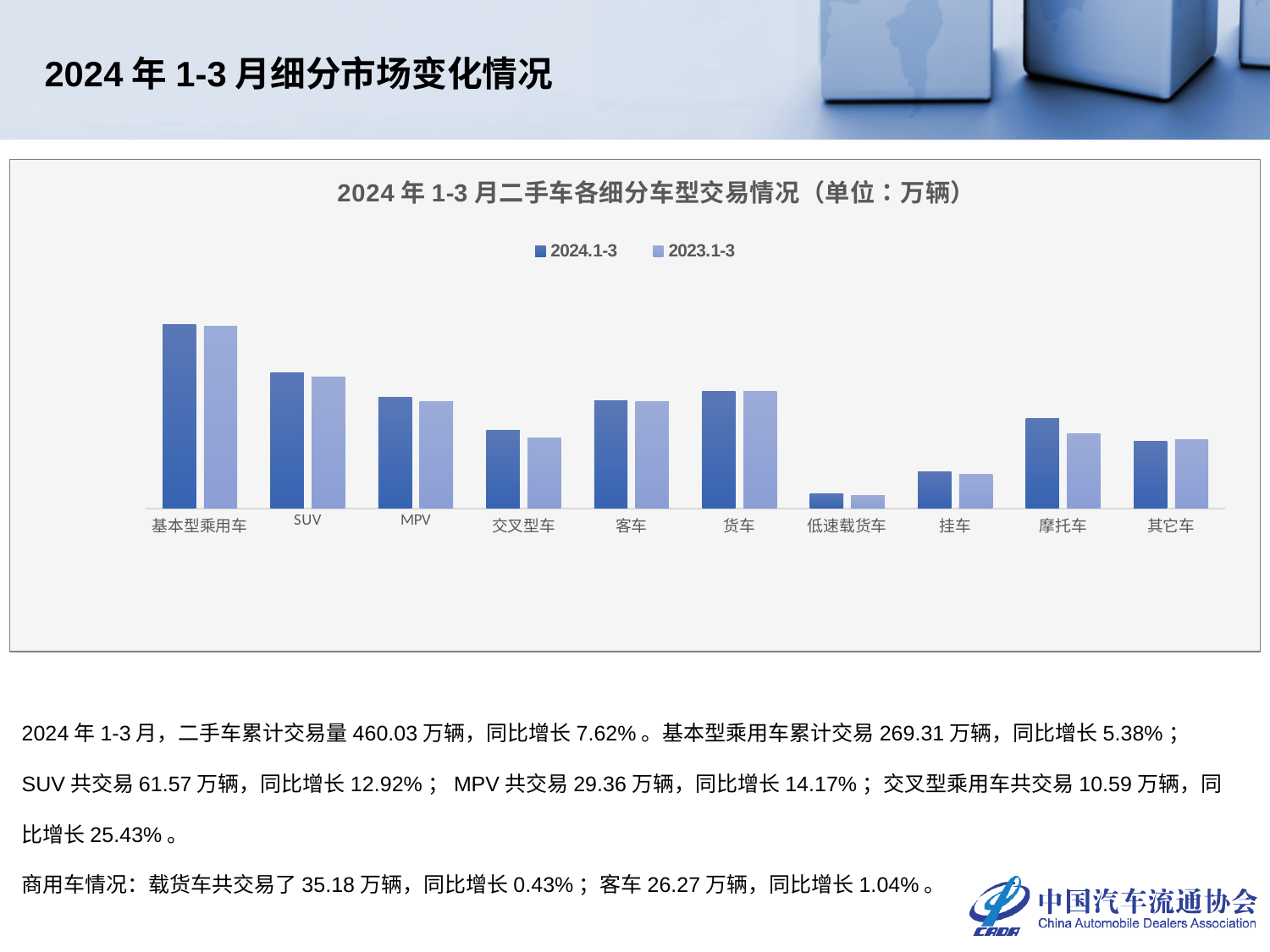

2024年1-3月细分市场变化情况

### Chart: 2024年1-3月二手车各细分车型交易情况（单位：万辆）

| Category | 2024.1-3 | 2023.1-3 |
|---|---|---|
| 基本型乘用车 | 269.3141 | 255.5696 |
| SUV | 61.5669 | 54.5246 |
| MPV | 29.3618 | 25.7175 |
| 交叉型车 | 10.5923 | 8.4448 |
| 客车 | 26.271 | 26.0 |
| 货车 | 35.1843 | 35.0321 |
| 低速载货车 | 1.5513 | 1.4754 |
| 挂车 | 3.0675 | 2.832 |
| 摩托车 | 15.5139 | 9.6989 |
| 其它车 | 7.6068 | 8.1492 |
2024年1-3月，二手车累计交易量460.03万辆，同比增长7.62%。基本型乘用车累计交易269.31万辆，同比增长5.38%；SUV共交易61.57万辆，同比增长12.92%；MPV共交易29.36万辆，同比增长14.17%；交叉型乘用车共交易10.59万辆，同比增长25.43%。
商用车情况：载货车共交易了35.18万辆，同比增长0.43%；客车26.27万辆，同比增长1.04%。